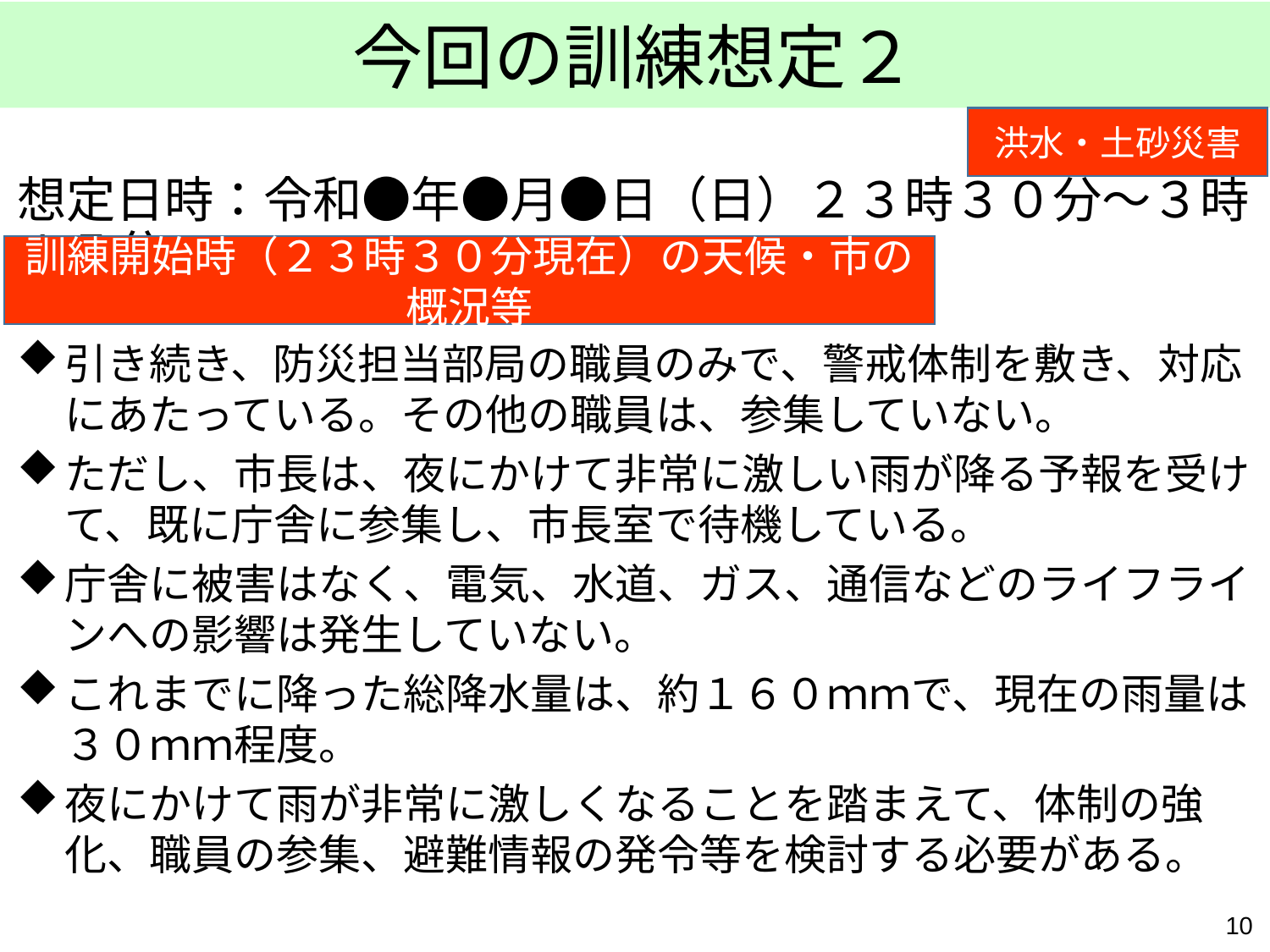

今回の訓練想定２
洪水・土砂災害
想定日時：令和●年●月●日（日）２３時３０分～３時１５分
訓練開始時（２３時３０分現在）の天候・市の概況等
引き続き、防災担当部局の職員のみで、警戒体制を敷き、対応にあたっている。その他の職員は、参集していない。
ただし、市長は、夜にかけて非常に激しい雨が降る予報を受けて、既に庁舎に参集し、市長室で待機している。
庁舎に被害はなく、電気、水道、ガス、通信などのライフラインへの影響は発生していない。
これまでに降った総降水量は、約１６０ｍｍで、現在の雨量は３０ｍｍ程度。
夜にかけて雨が非常に激しくなることを踏まえて、体制の強化、職員の参集、避難情報の発令等を検討する必要がある。

10